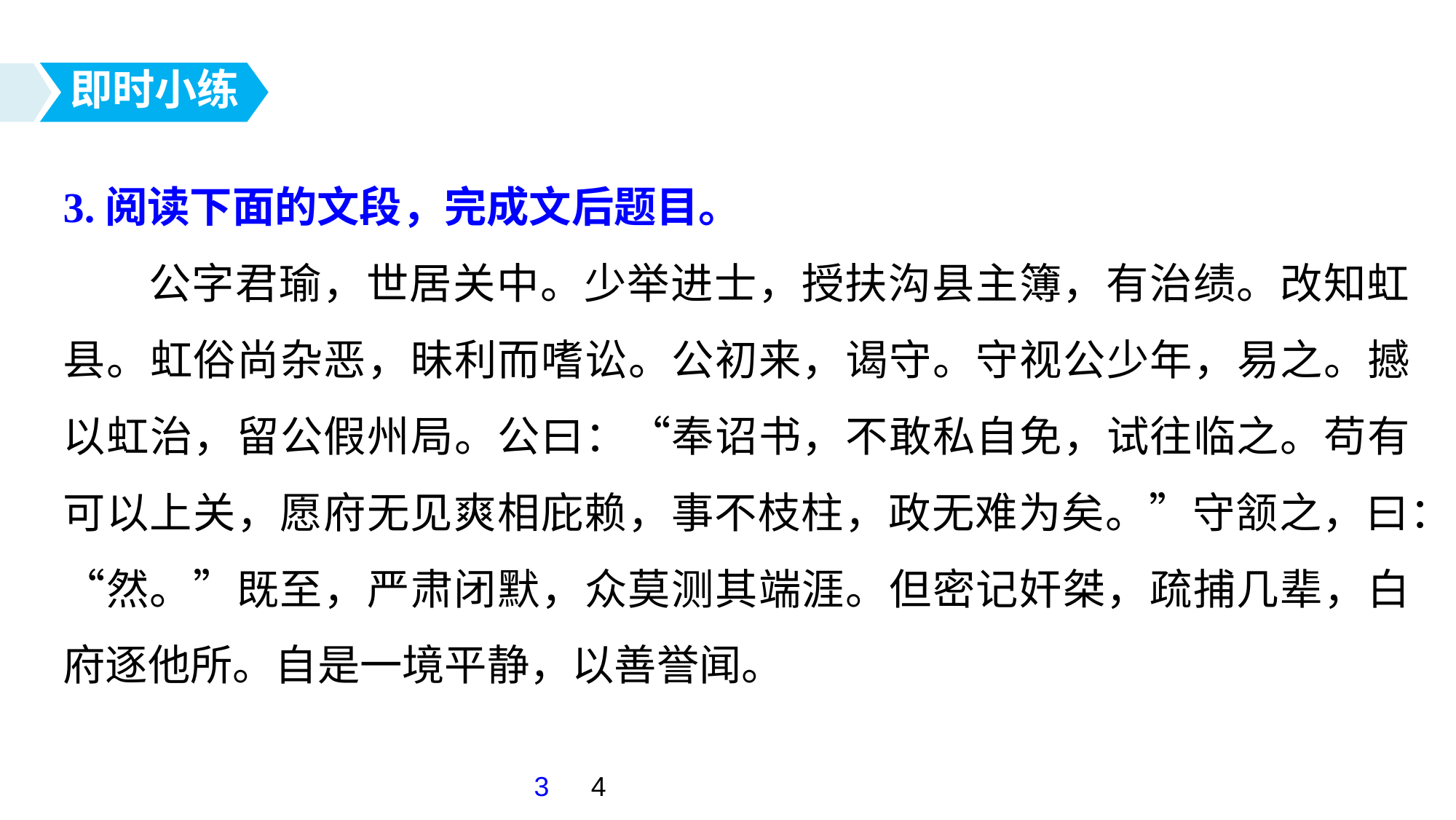

即时小练

3.阅读下面的文段，完成文后题目。
公字君瑜，世居关中。少举进士，授扶沟县主簿，有治绩。改知虹县。虹俗尚杂恶，昧利而嗜讼。公初来，谒守。守视公少年，易之。撼以虹治，留公假州局。公曰：“奉诏书，不敢私自免，试往临之。苟有可以上关，愿府无见爽相庇赖，事不枝柱，政无难为矣。”守颔之，曰：“然。”既至，严肃闭默，众莫测其端涯。但密记奸桀，疏捕几辈，白府逐他所。自是一境平静，以善誉闻。
3
4